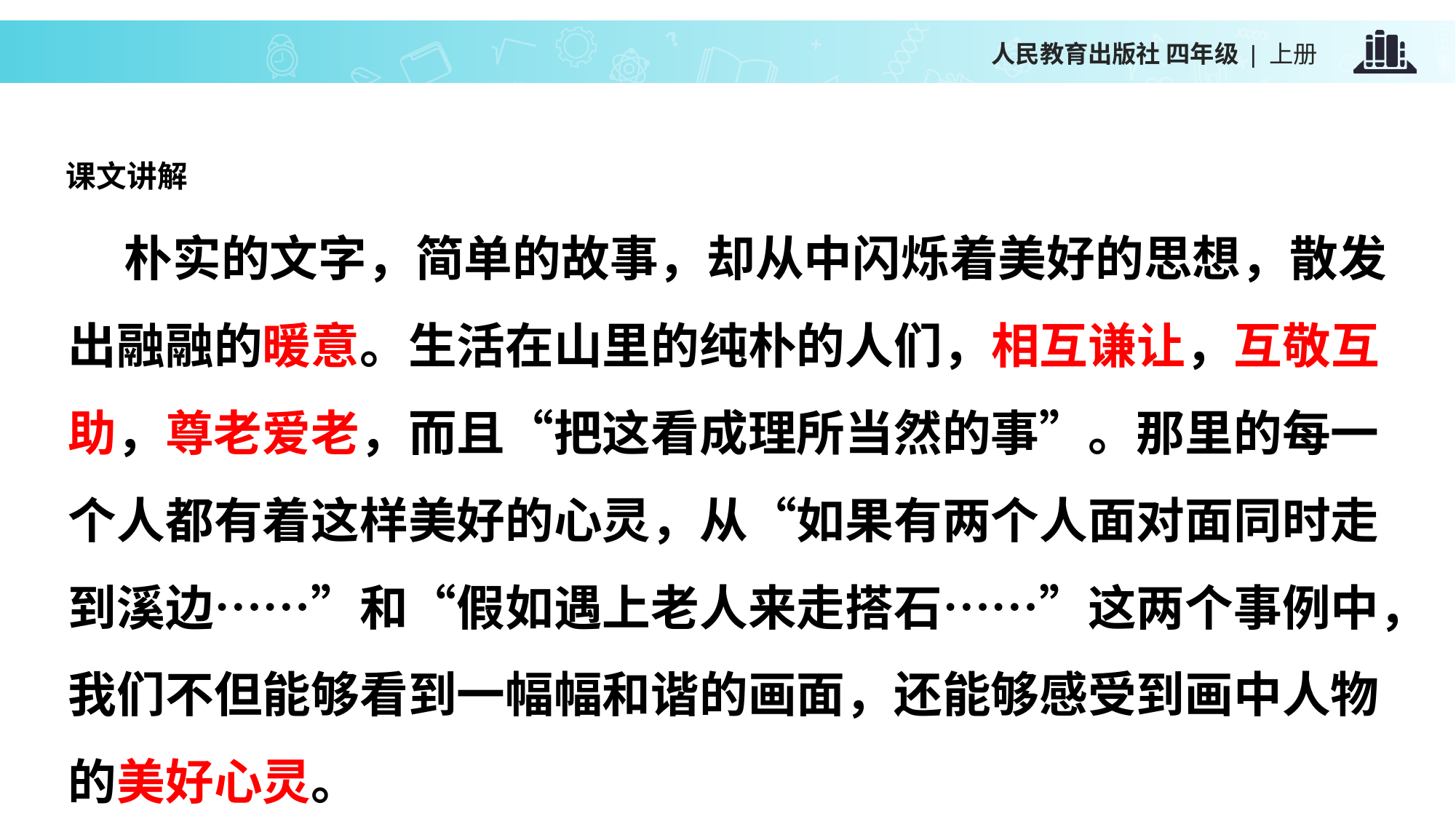

课文讲解
    朴实的文字，简单的故事，却从中闪烁着美好的思想，散发出融融的暖意。生活在山里的纯朴的人们，相互谦让，互敬互助，尊老爱老，而且“把这看成理所当然的事”。那里的每一个人都有着这样美好的心灵，从“如果有两个人面对面同时走到溪边……”和“假如遇上老人来走搭石……”这两个事例中，我们不但能够看到一幅幅和谐的画面，还能够感受到画中人物的美好心灵。